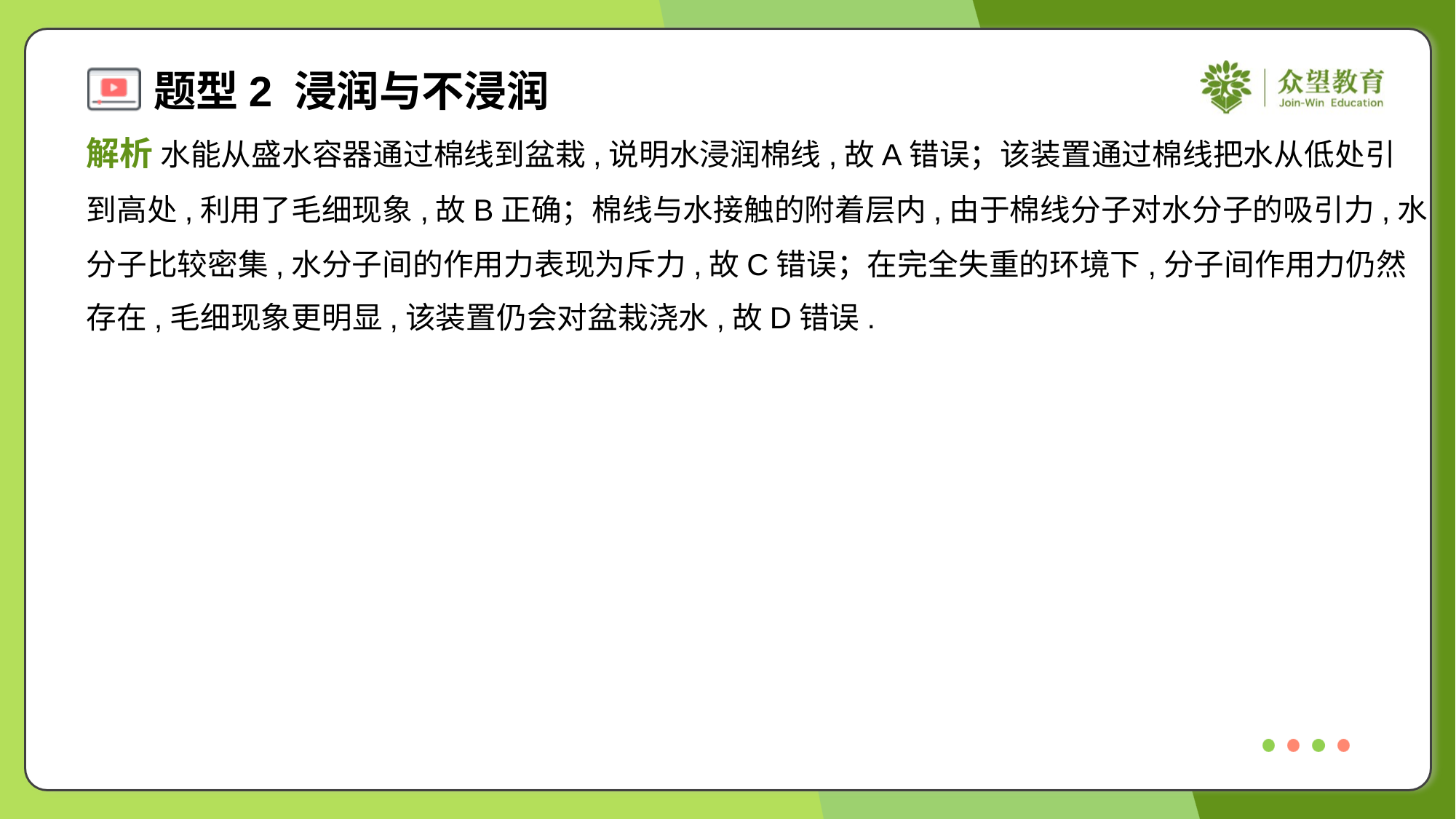

解析 水能从盛水容器通过棉线到盆栽,说明水浸润棉线,故A错误；该装置通过棉线把水从低处引
到高处,利用了毛细现象,故B正确；棉线与水接触的附着层内,由于棉线分子对水分子的吸引力,水
分子比较密集,水分子间的作用力表现为斥力,故C错误；在完全失重的环境下,分子间作用力仍然
存在,毛细现象更明显,该装置仍会对盆栽浇水,故D错误.